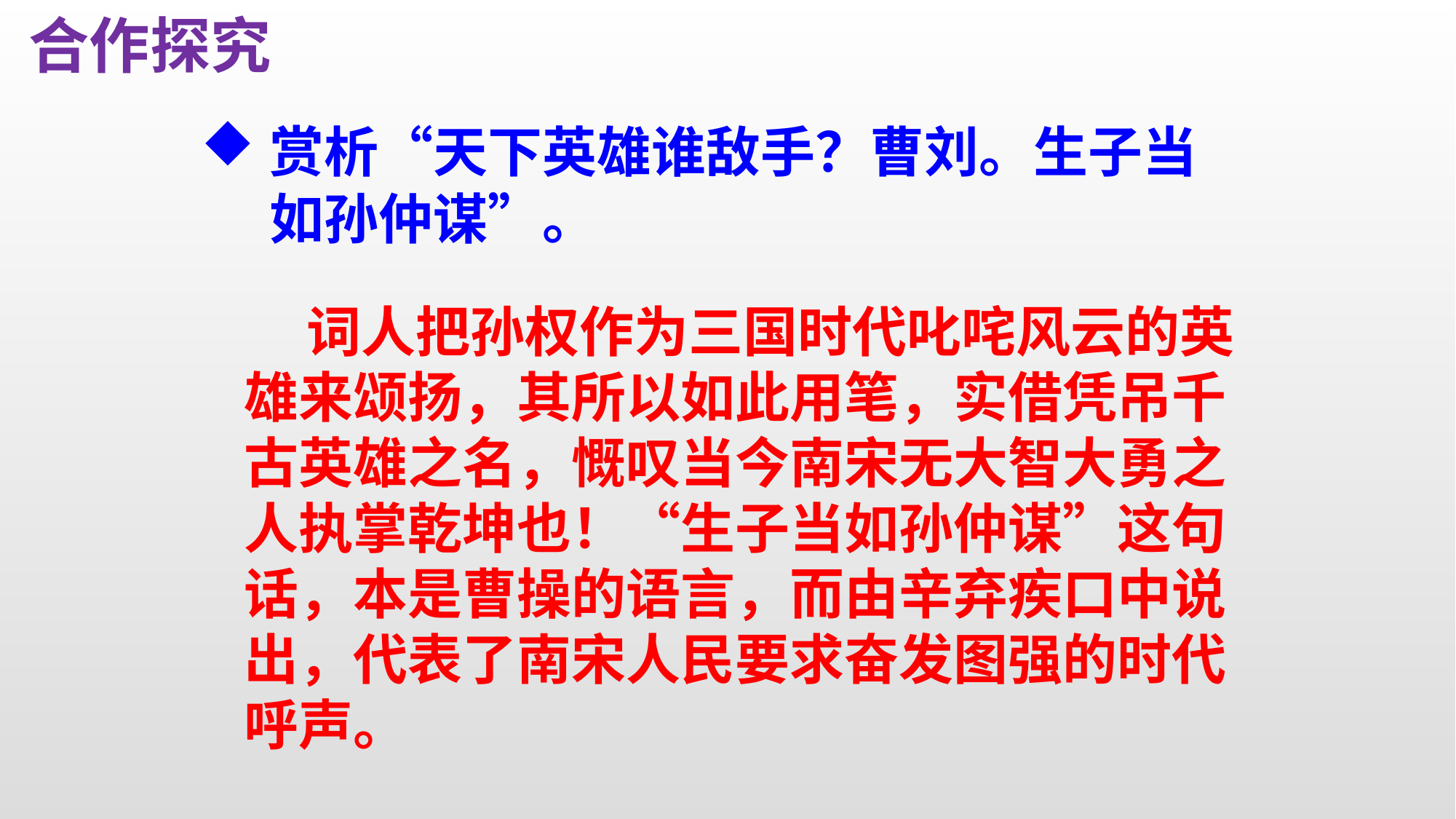

合作探究
赏析“天下英雄谁敌手？曹刘。生子当如孙仲谋”。
    词人把孙权作为三国时代叱咤风云的英雄来颂扬，其所以如此用笔，实借凭吊千古英雄之名，慨叹当今南宋无大智大勇之人执掌乾坤也！“生子当如孙仲谋”这句话，本是曹操的语言，而由辛弃疾口中说出，代表了南宋人民要求奋发图强的时代呼声。